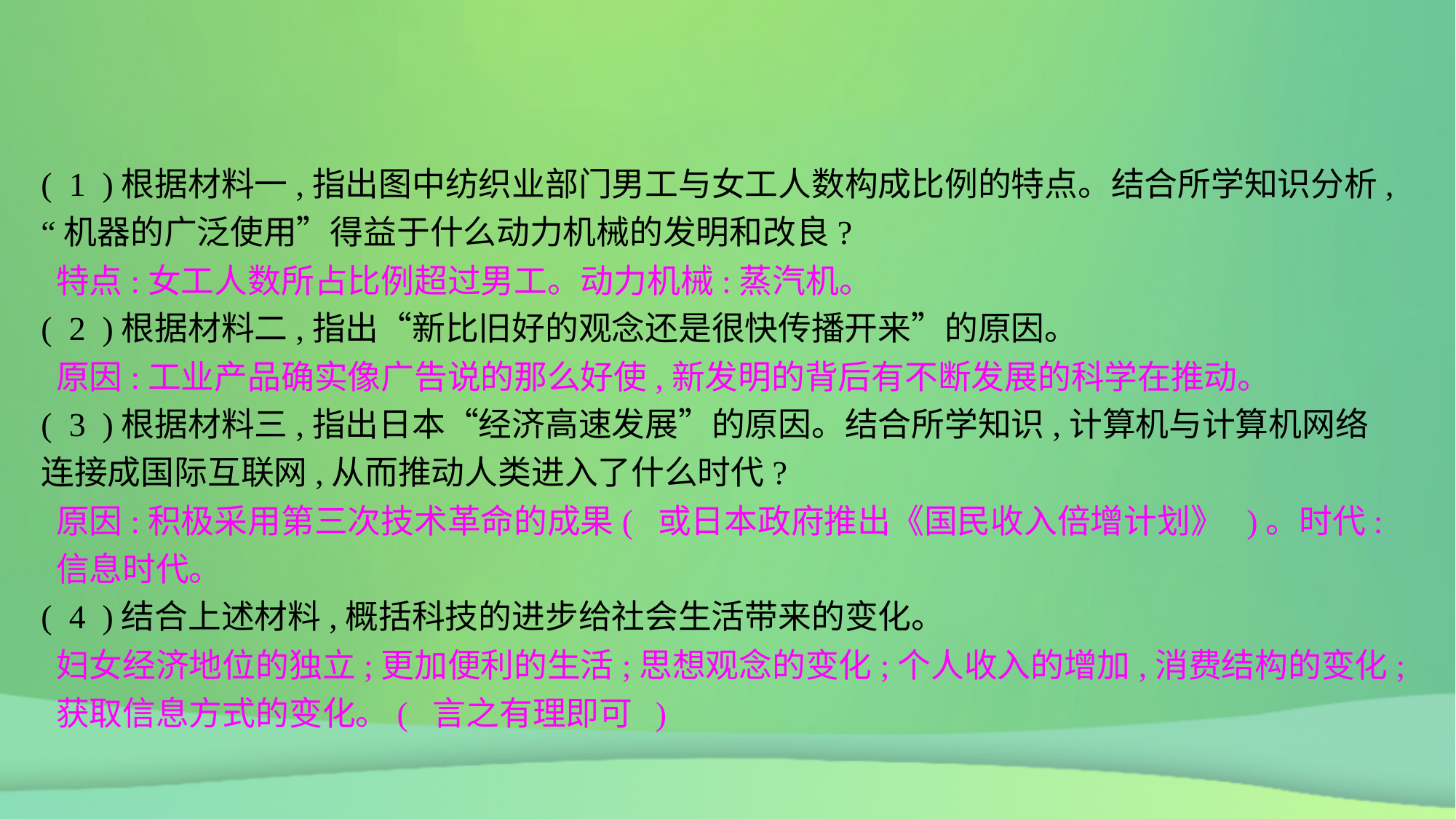

(  1  )根据材料一,指出图中纺织业部门男工与女工人数构成比例的特点。结合所学知识分析,“机器的广泛使用”得益于什么动力机械的发明和改良?

(  2  )根据材料二,指出“新比旧好的观念还是很快传播开来”的原因。

(  3  )根据材料三,指出日本“经济高速发展”的原因。结合所学知识,计算机与计算机网络连接成国际互联网,从而推动人类进入了什么时代?

(  4  )结合上述材料,概括科技的进步给社会生活带来的变化。
特点:女工人数所占比例超过男工。动力机械:蒸汽机。

原因:工业产品确实像广告说的那么好使,新发明的背后有不断发展的科学在推动。

原因:积极采用第三次技术革命的成果(  或日本政府推出《国民收入倍增计划》  )。时代:信息时代。

妇女经济地位的独立;更加便利的生活;思想观念的变化;个人收入的增加,消费结构的变化;获取信息方式的变化。(  言之有理即可  )